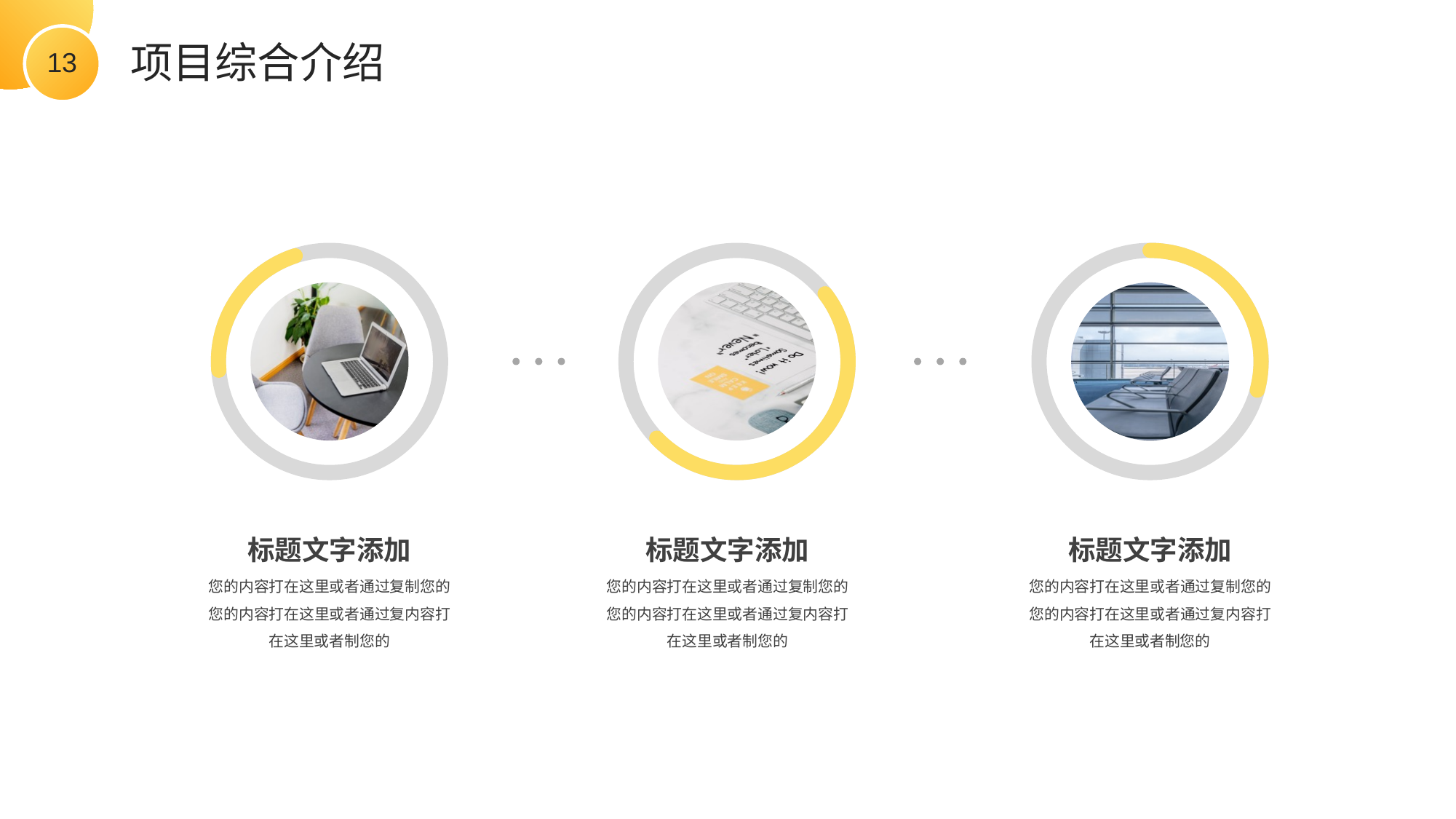

项目综合介绍

标题文字添加
您的内容打在这里或者通过复制您的您的内容打在这里或者通过复内容打在这里或者制您的
标题文字添加
您的内容打在这里或者通过复制您的您的内容打在这里或者通过复内容打在这里或者制您的
标题文字添加
您的内容打在这里或者通过复制您的您的内容打在这里或者通过复内容打在这里或者制您的